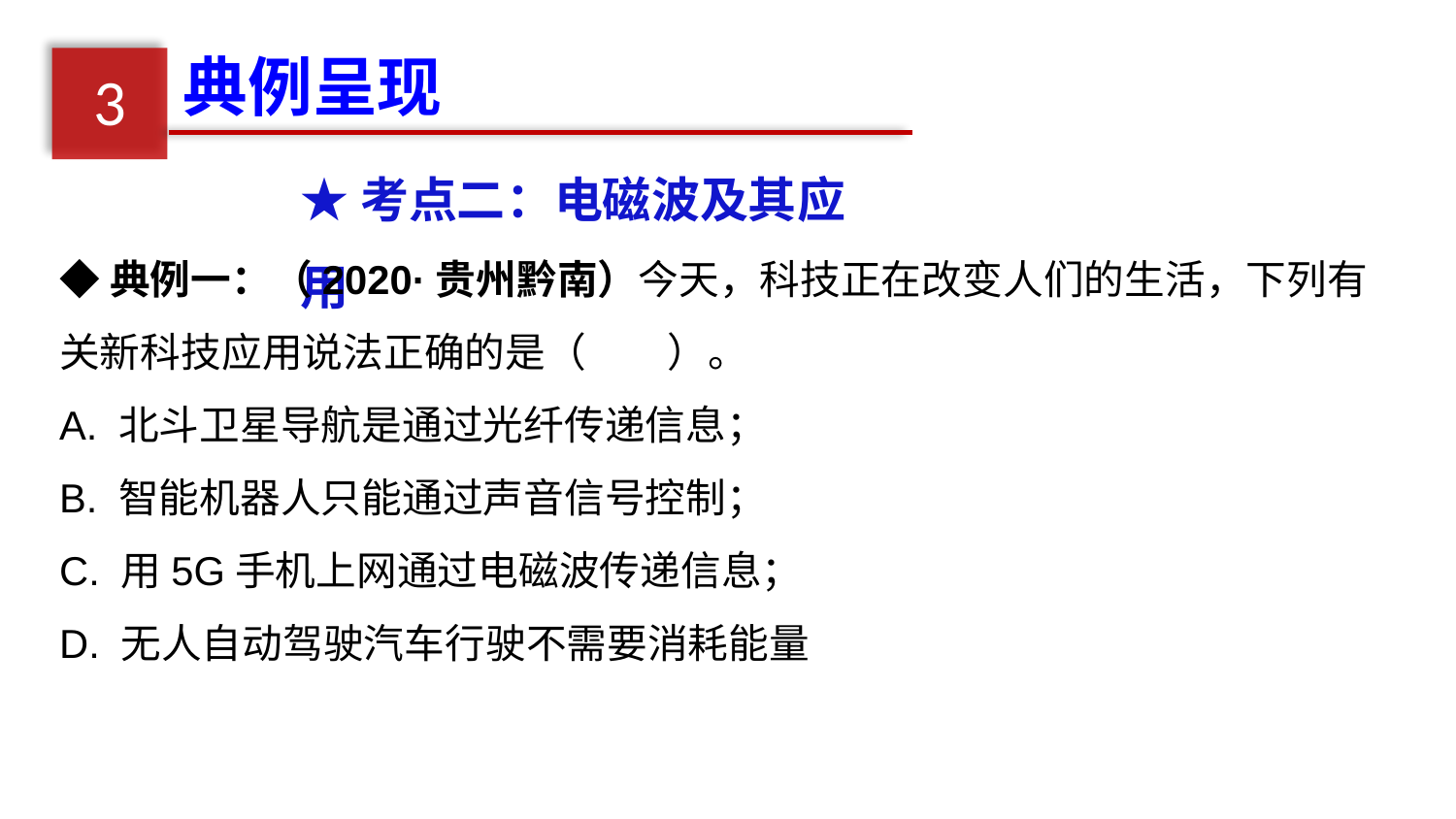

典例呈现

3
★考点二：电磁波及其应用
◆典例一：（2020·贵州黔南）今天，科技正在改变人们的生活，下列有关新科技应用说法正确的是（　　）。
A. 北斗卫星导航是通过光纤传递信息；
B. 智能机器人只能通过声音信号控制；
C. 用5G手机上网通过电磁波传递信息；
D. 无人自动驾驶汽车行驶不需要消耗能量